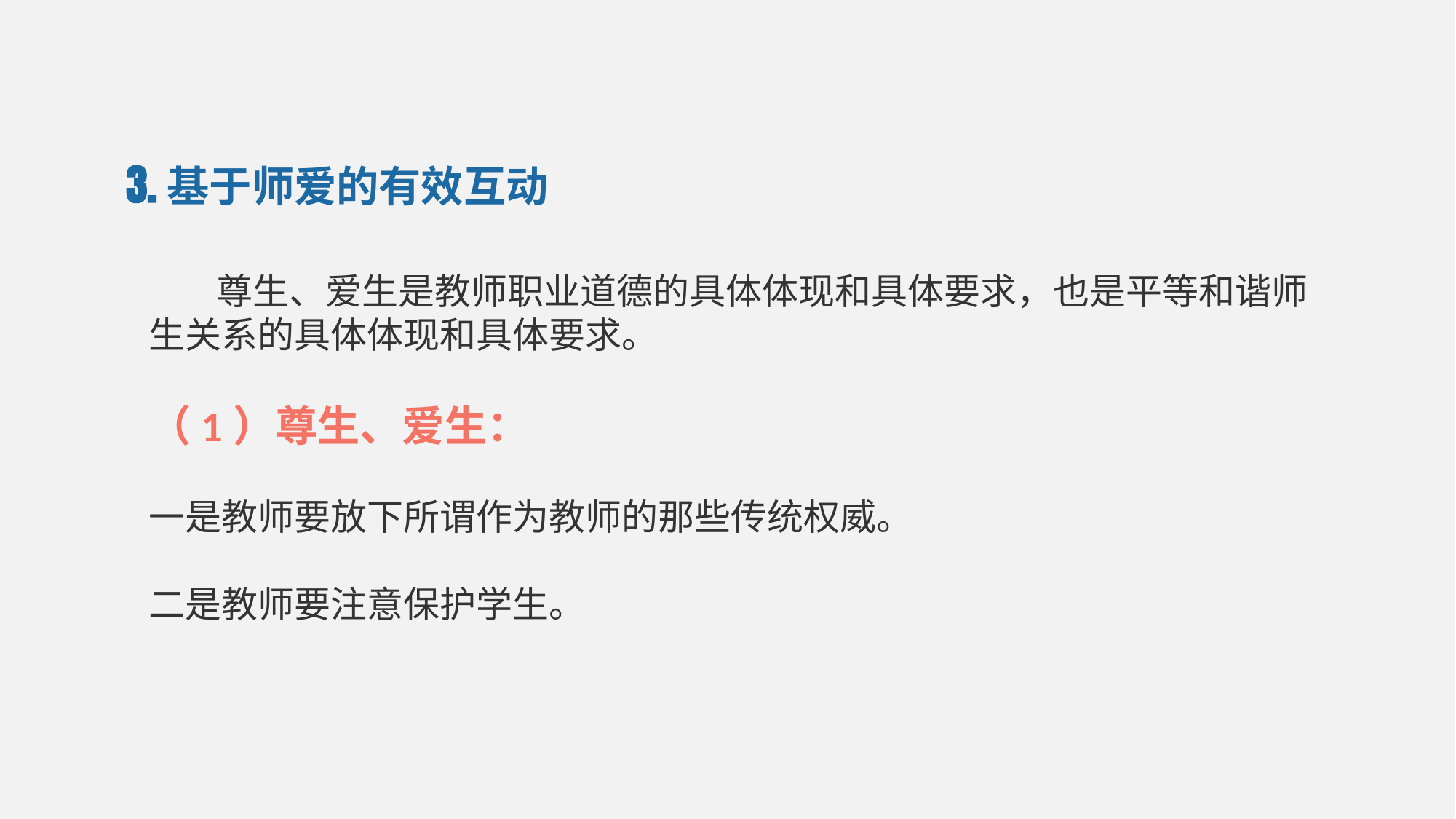

3.基于师爱的有效互动
         尊生、爱生是教师职业道德的具体体现和具体要求，也是平等和谐师生关系的具体体现和具体要求。

（1）尊生、爱生：

一是教师要放下所谓作为教师的那些传统权威。

二是教师要注意保护学生。